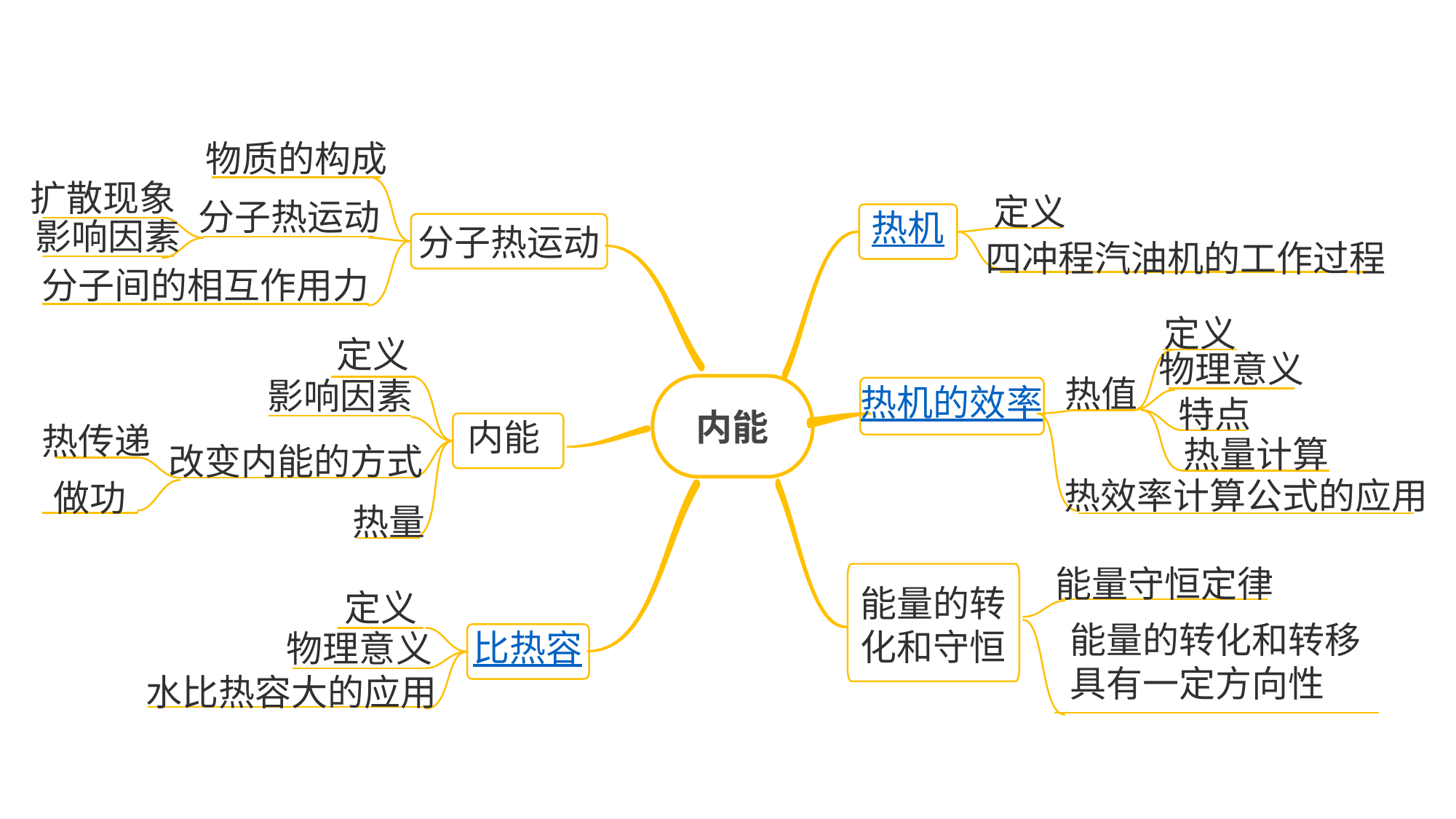

物质的构成

扩散现象

定义

分子热运动

热机

分子热运动

影响因素

四冲程汽油机的工作过程

分子间的相互作用力

定义

定义

物理意义

影响因素

内能
热值

热机的效率

特点

内能

热传递

热量计算

改变内能的方式

热效率计算公式的应用
做功

热量

能量的转
化和守恒

比热容
能量守恒定律

定义

能量的转化和转移具有一定方向性

物理意义

水比热容大的应用